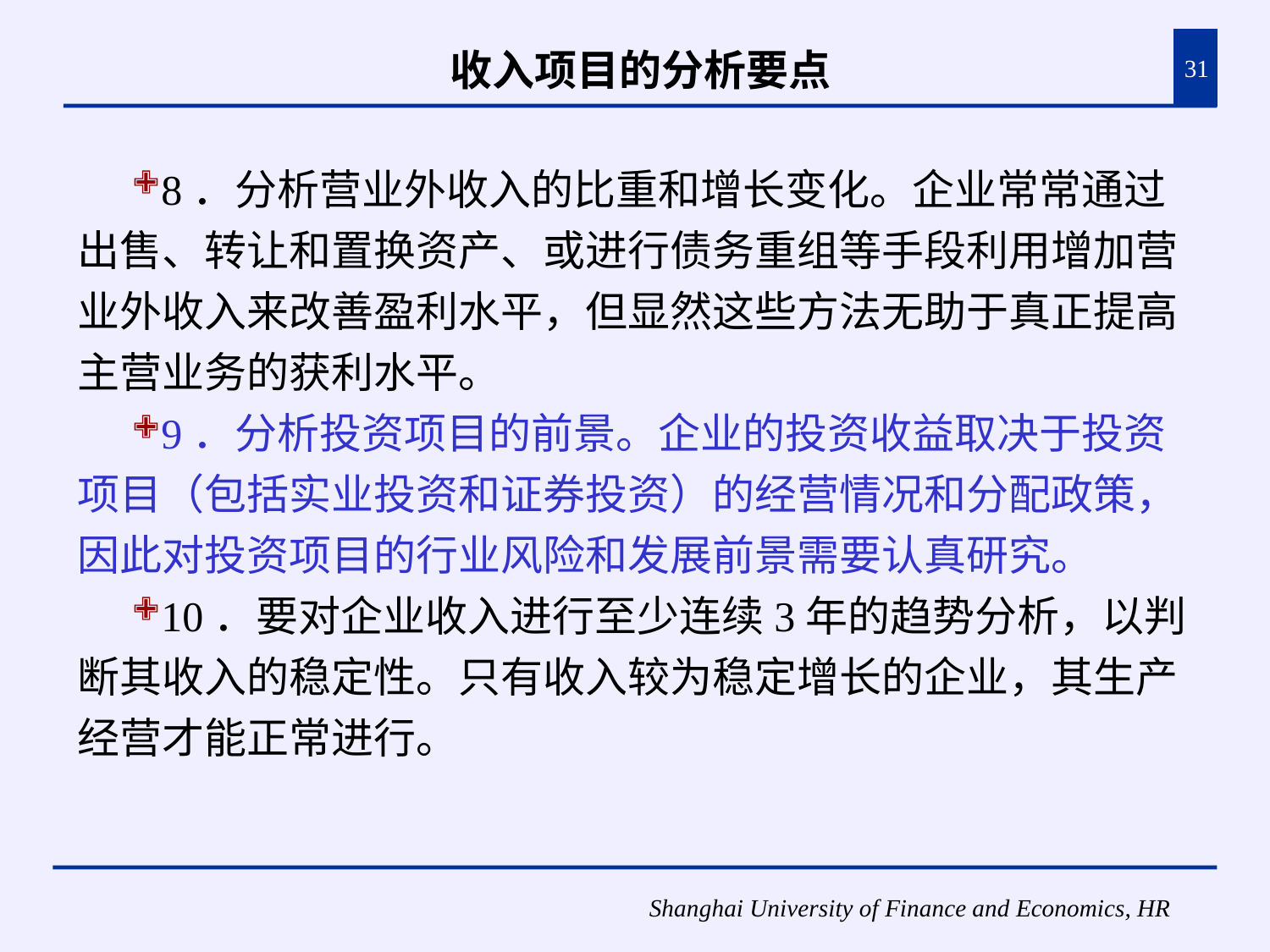

# 收入项目的分析要点
31
8．分析营业外收入的比重和增长变化。企业常常通过出售、转让和置换资产、或进行债务重组等手段利用增加营业外收入来改善盈利水平，但显然这些方法无助于真正提高主营业务的获利水平。
9．分析投资项目的前景。企业的投资收益取决于投资项目（包括实业投资和证券投资）的经营情况和分配政策，因此对投资项目的行业风险和发展前景需要认真研究。
10．要对企业收入进行至少连续3年的趋势分析，以判断其收入的稳定性。只有收入较为稳定增长的企业，其生产经营才能正常进行。